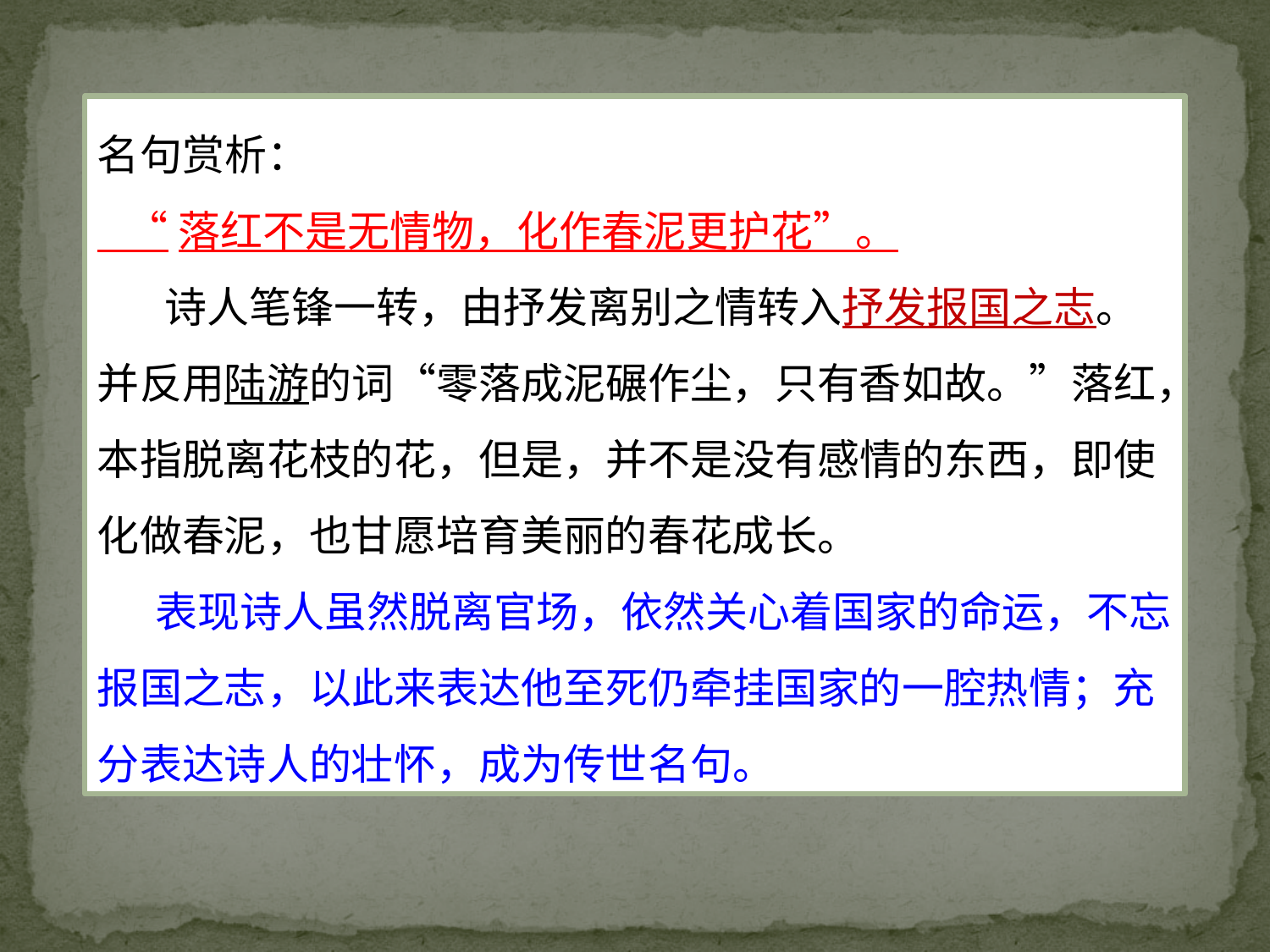

名句赏析：
   “落红不是无情物，化作春泥更护花”。
      诗人笔锋一转，由抒发离别之情转入抒发报国之志。并反用陆游的词“零落成泥碾作尘，只有香如故。”落红，本指脱离花枝的花，但是，并不是没有感情的东西，即使化做春泥，也甘愿培育美丽的春花成长。
     表现诗人虽然脱离官场，依然关心着国家的命运，不忘报国之志，以此来表达他至死仍牵挂国家的一腔热情；充分表达诗人的壮怀，成为传世名句。